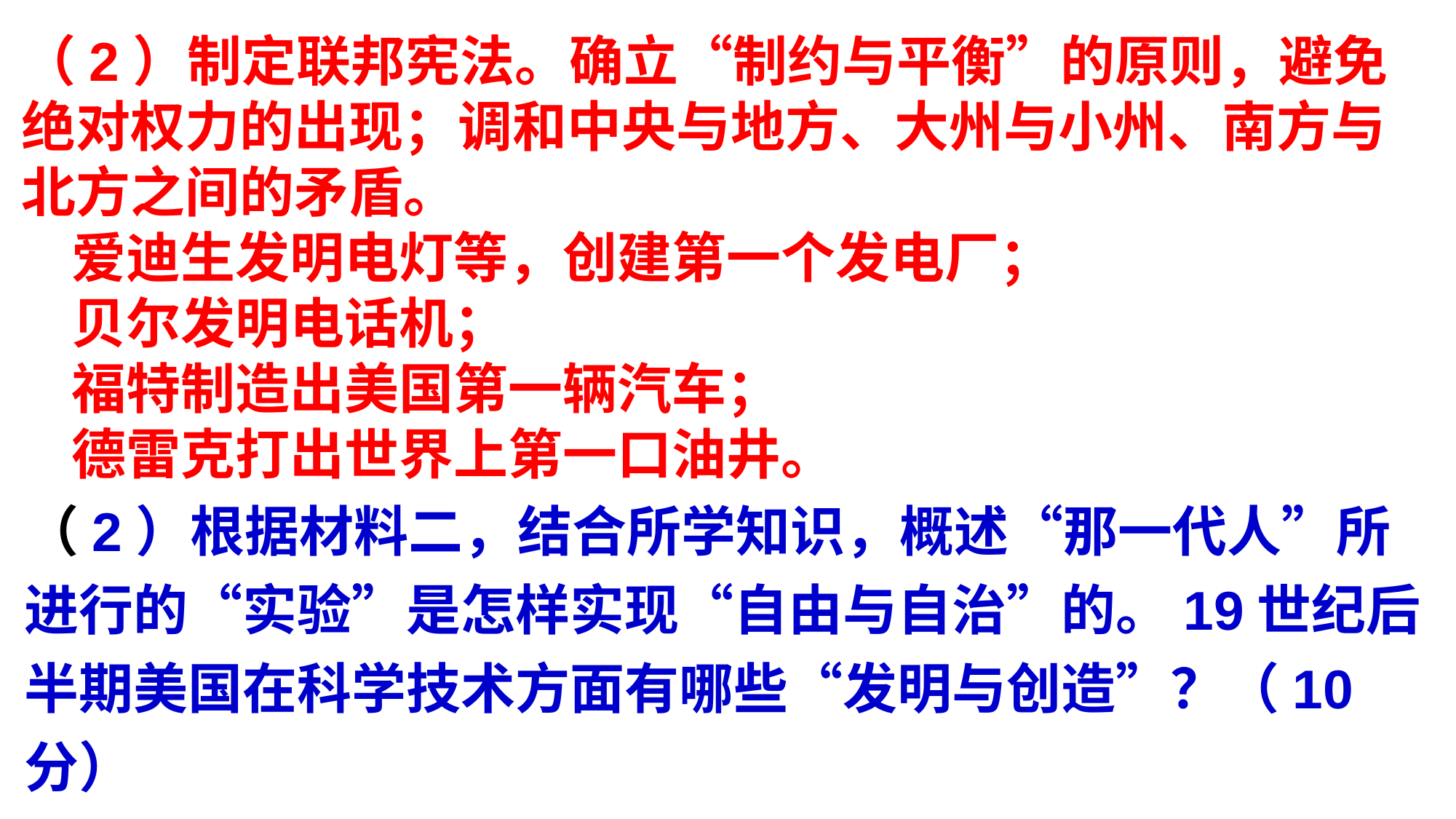

（2015年浙江卷文综39）材料二 创建合众国的那一代人——华盛顿、杰斐逊与富兰克林等，无一不是启蒙思想的继承者。他们把新大陆作为“自由与自治”的试验场。接着，理性与自由的信念推动了工业革命的深入。到19世纪后半期，科学知识的进步推动了技术发明与创造的空前增长。           ——摘编自梁霄羽《极简美国史》等
（2）根据材料二，结合所学知识，概述“那一代人”所进行的“实验”是怎样实现“自由与自治”的。19世纪后半期美国在科学技术方面有哪些“发明与创造”？（10分）

（2）制定联邦宪法。确立“制约与平衡”的原则，避免绝对权力的出现；调和中央与地方、大州与小州、南方与北方之间的矛盾。
   爱迪生发明电灯等，创建第一个发电厂；
   贝尔发明电话机；
   福特制造出美国第一辆汽车；
   德雷克打出世界上第一口油井。